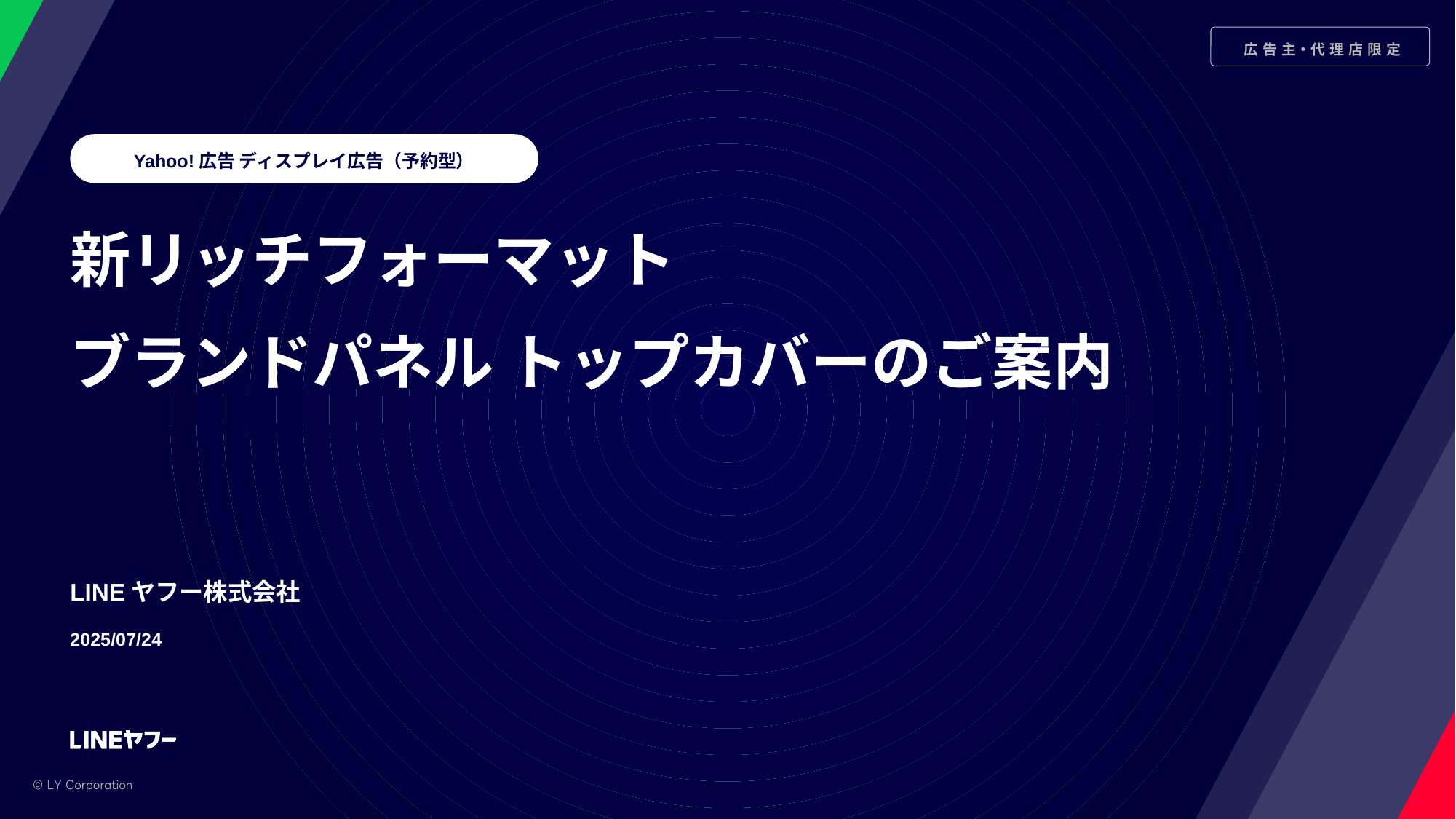

Yahoo!広告 ディスプレイ広告（予約型）
プロダクト名ダミーテキスト
新リッチフォーマット
ブランドパネル トップカバーのご案内
LINEヤフー株式会社
2025/07/24